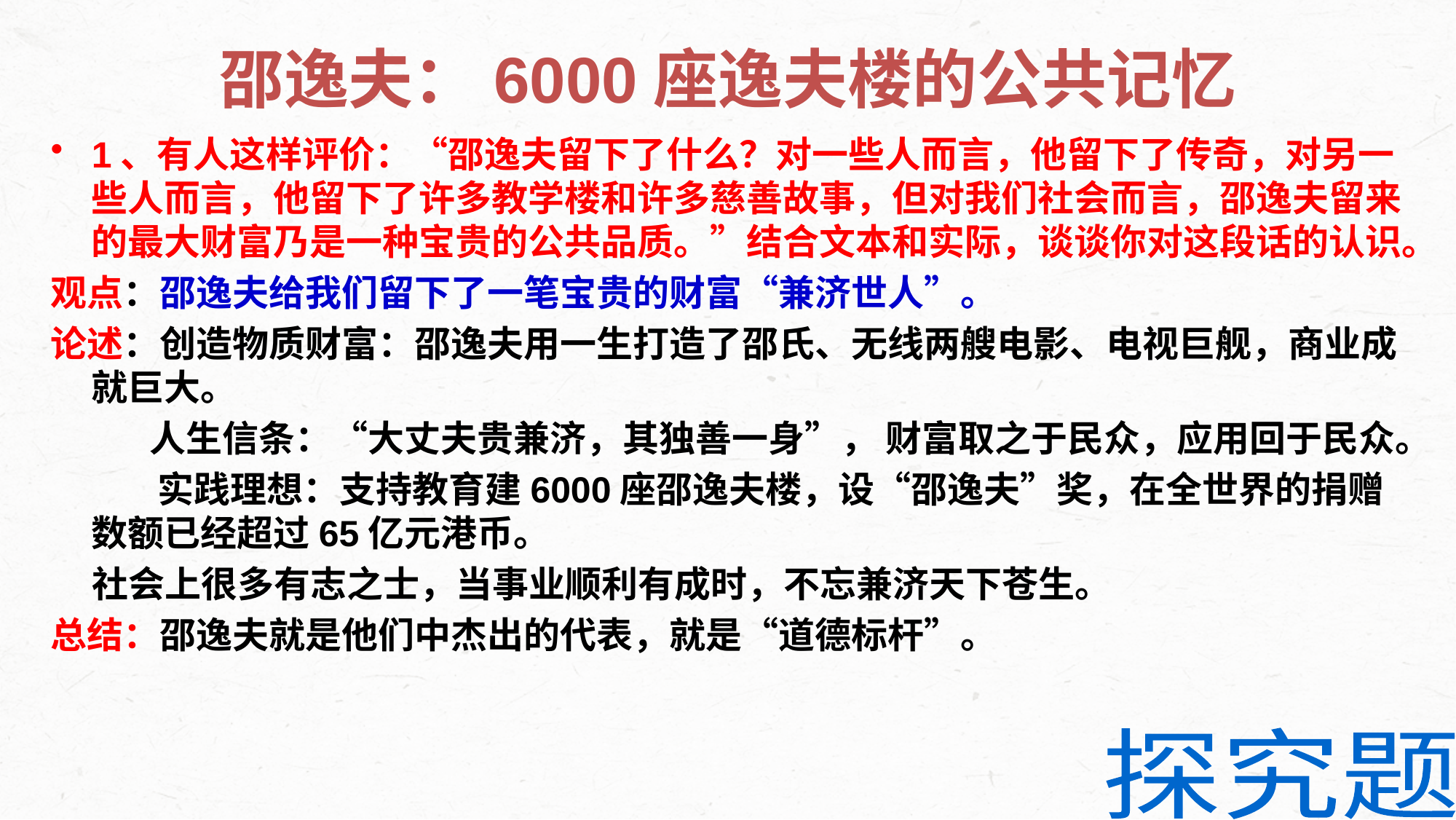

# 邵逸夫：6000座逸夫楼的公共记忆
1、有人这样评价：“邵逸夫留下了什么？对一些人而言，他留下了传奇，对另一些人而言，他留下了许多教学楼和许多慈善故事，但对我们社会而言，邵逸夫留来的最大财富乃是一种宝贵的公共品质。”结合文本和实际，谈谈你对这段话的认识。
观点：邵逸夫给我们留下了一笔宝贵的财富“兼济世人”。
论述：创造物质财富：邵逸夫用一生打造了邵氏、无线两艘电影、电视巨舰，商业成就巨大。
           人生信条：“大丈夫贵兼济，其独善一身”， 财富取之于民众，应用回于民众。
            实践理想：支持教育建6000座邵逸夫楼，设“邵逸夫”奖，在全世界的捐赠数额已经超过65亿元港币。
    社会上很多有志之士，当事业顺利有成时，不忘兼济天下苍生。
总结：邵逸夫就是他们中杰出的代表，就是“道德标杆”。
探究题